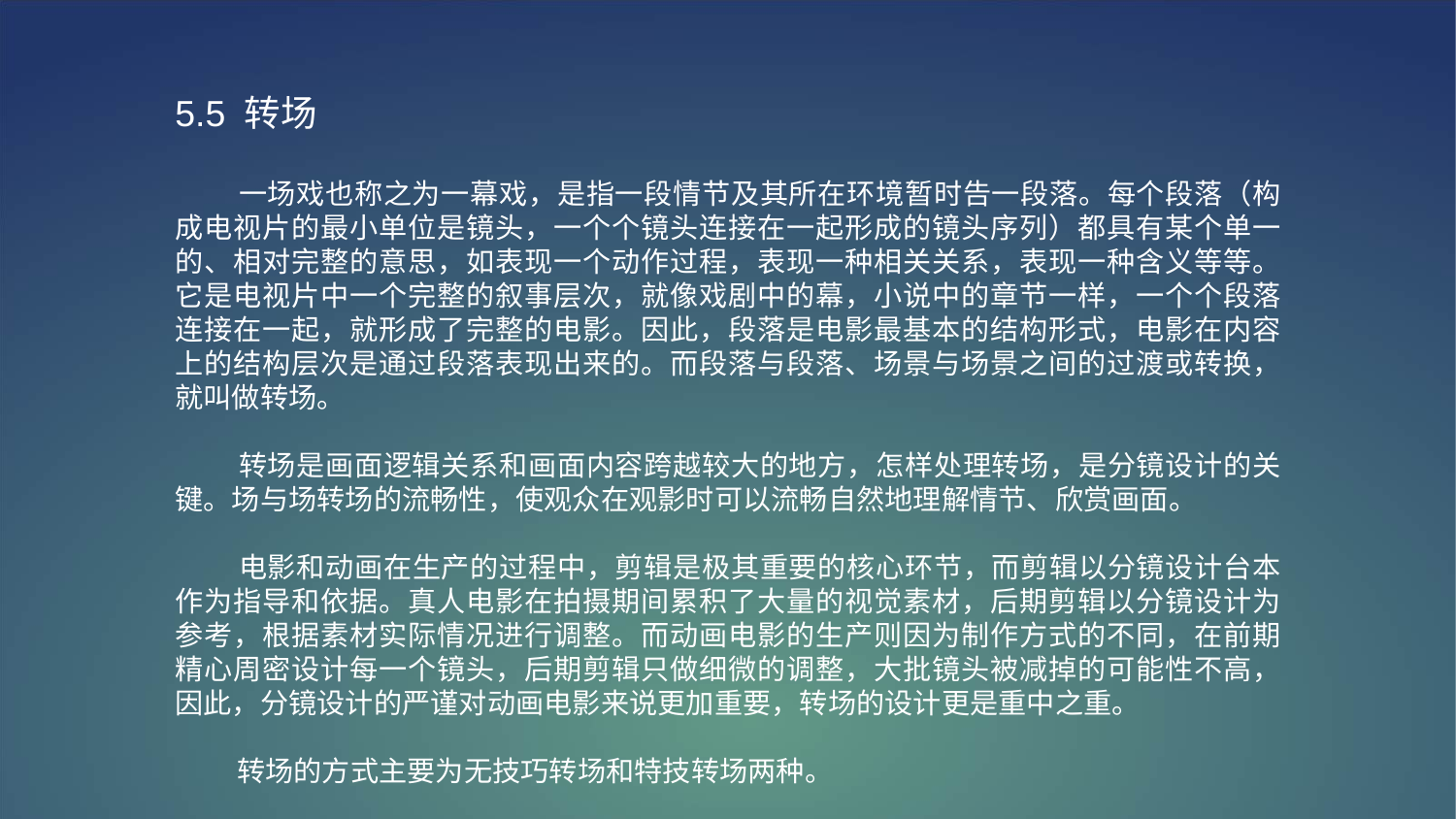

5.5 转场
  一场戏也称之为一幕戏，是指一段情节及其所在环境暂时告一段落。每个段落（构成电视片的最小单位是镜头，一个个镜头连接在一起形成的镜头序列）都具有某个单一的、相对完整的意思，如表现一个动作过程，表现一种相关关系，表现一种含义等等。它是电视片中一个完整的叙事层次，就像戏剧中的幕，小说中的章节一样，一个个段落连接在一起，就形成了完整的电影。因此，段落是电影最基本的结构形式，电影在内容上的结构层次是通过段落表现出来的。而段落与段落、场景与场景之间的过渡或转换，就叫做转场。

  转场是画面逻辑关系和画面内容跨越较大的地方，怎样处理转场，是分镜设计的关键。场与场转场的流畅性，使观众在观影时可以流畅自然地理解情节、欣赏画面。

  电影和动画在生产的过程中，剪辑是极其重要的核心环节，而剪辑以分镜设计台本作为指导和依据。真人电影在拍摄期间累积了大量的视觉素材，后期剪辑以分镜设计为参考，根据素材实际情况进行调整。而动画电影的生产则因为制作方式的不同，在前期精心周密设计每一个镜头，后期剪辑只做细微的调整，大批镜头被减掉的可能性不高，因此，分镜设计的严谨对动画电影来说更加重要，转场的设计更是重中之重。

  转场的方式主要为无技巧转场和特技转场两种。